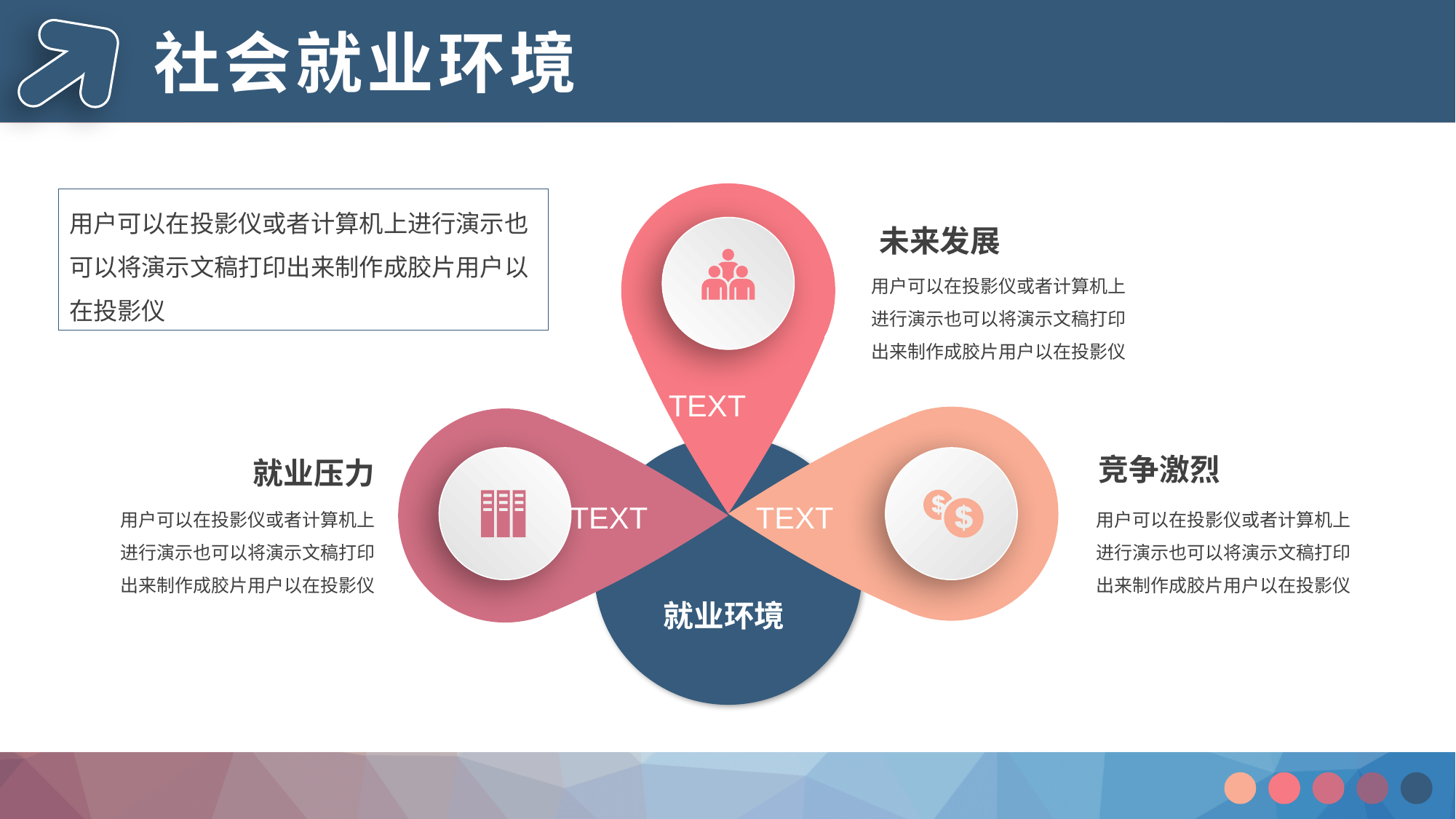

社会就业环境

TEXT

用户可以在投影仪或者计算机上进行演示也可以将演示文稿打印出来制作成胶片用户以在投影仪
未来发展
用户可以在投影仪或者计算机上进行演示也可以将演示文稿打印出来制作成胶片用户以在投影仪

TEXT

TEXT

就业环境
竞争激烈
就业压力
用户可以在投影仪或者计算机上进行演示也可以将演示文稿打印出来制作成胶片用户以在投影仪
用户可以在投影仪或者计算机上进行演示也可以将演示文稿打印出来制作成胶片用户以在投影仪